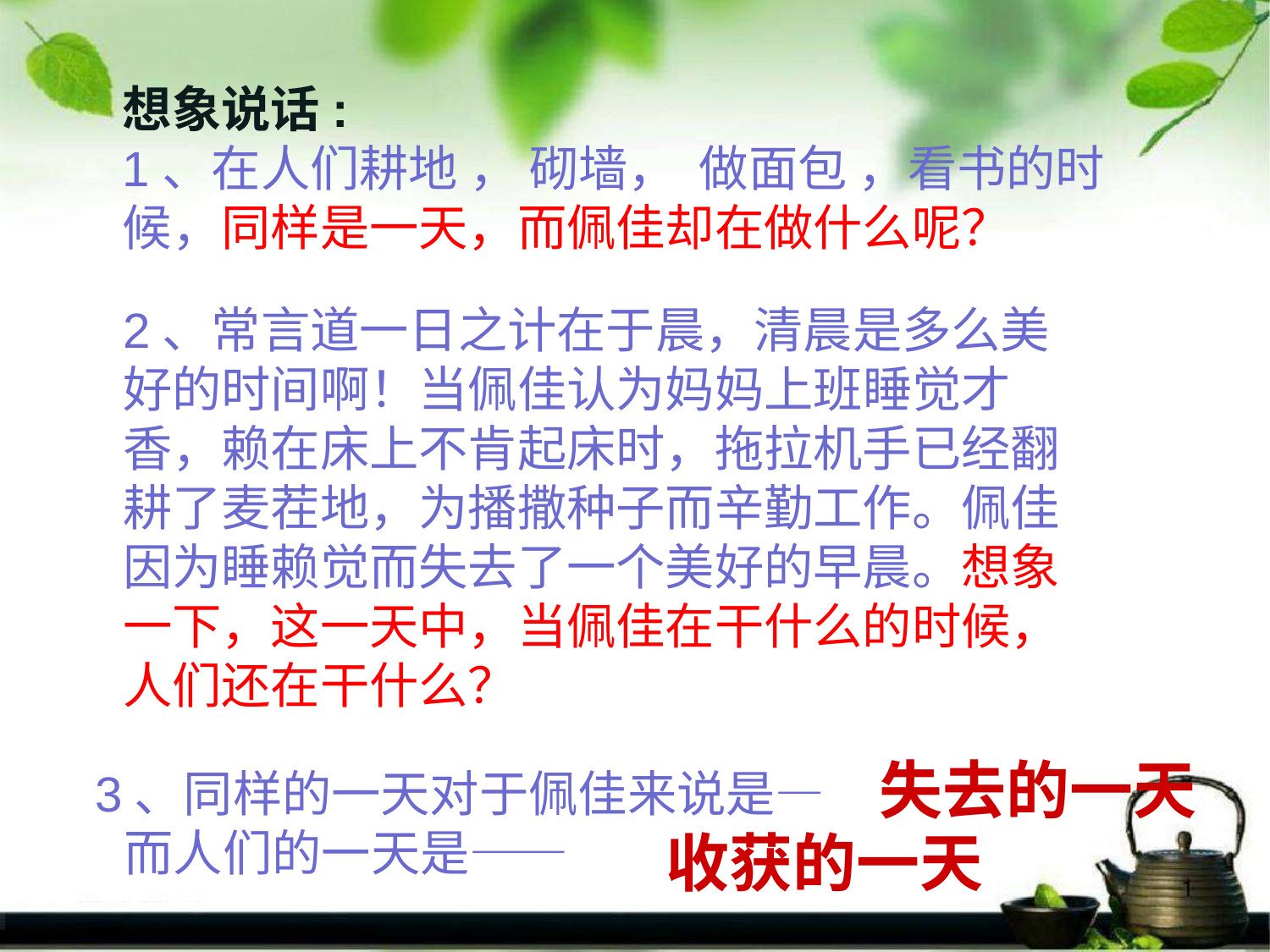

想象说话:
1、在人们耕地 ， 砌墙，  做面包 ，看书的时候，同样是一天，而佩佳却在做什么呢？
2、常言道一日之计在于晨，清晨是多么美好的时间啊！当佩佳认为妈妈上班睡觉才香，赖在床上不肯起床时，拖拉机手已经翻耕了麦茬地，为播撒种子而辛勤工作。佩佳因为睡赖觉而失去了一个美好的早晨。想象一下，这一天中，当佩佳在干什么的时候，人们还在干什么？

   3、同样的一天对于佩佳来说是—
     而人们的一天是——
失去的一天
收获的一天